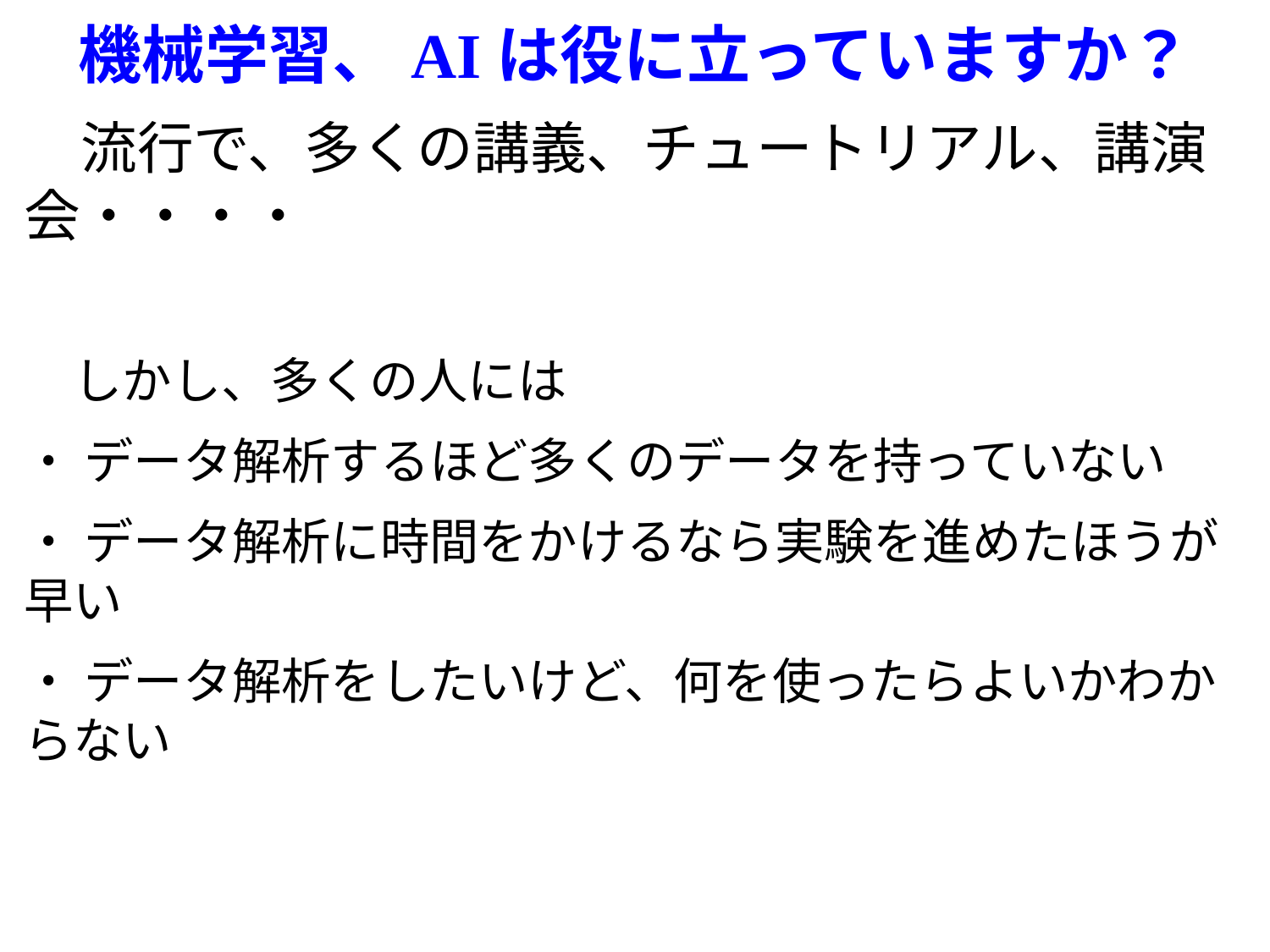

# 機械学習、AIは役に立っていますか？
　流行で、多くの講義、チュートリアル、講演会・・・・

　しかし、多くの人には
・ データ解析するほど多くのデータを持っていない
・ データ解析に時間をかけるなら実験を進めたほうが早い
・ データ解析をしたいけど、何を使ったらよいかわからない